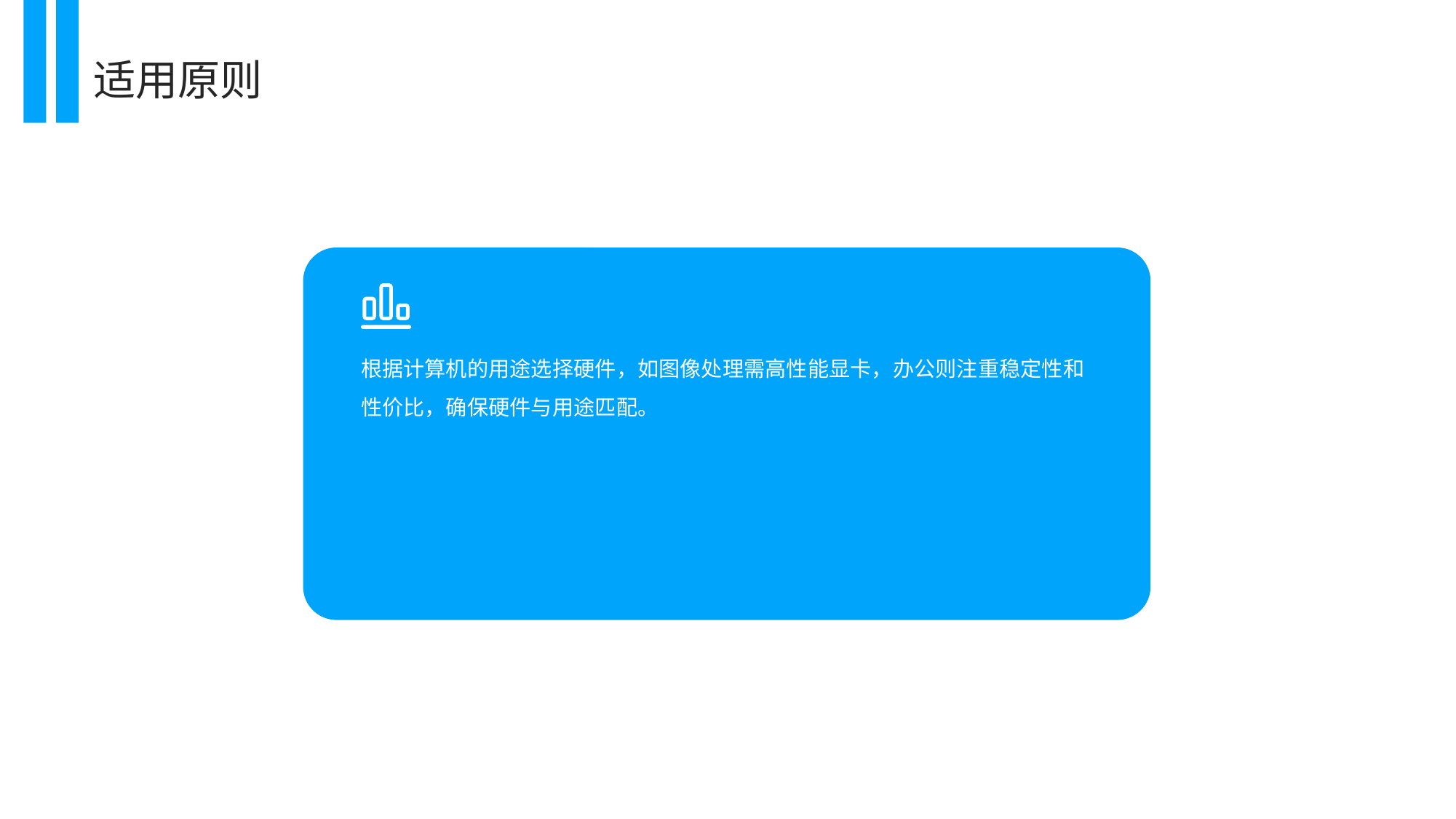

适用原则

根据计算机的用途选择硬件，如图像处理需高性能显卡，办公则注重稳定性和性价比，确保硬件与用途匹配。